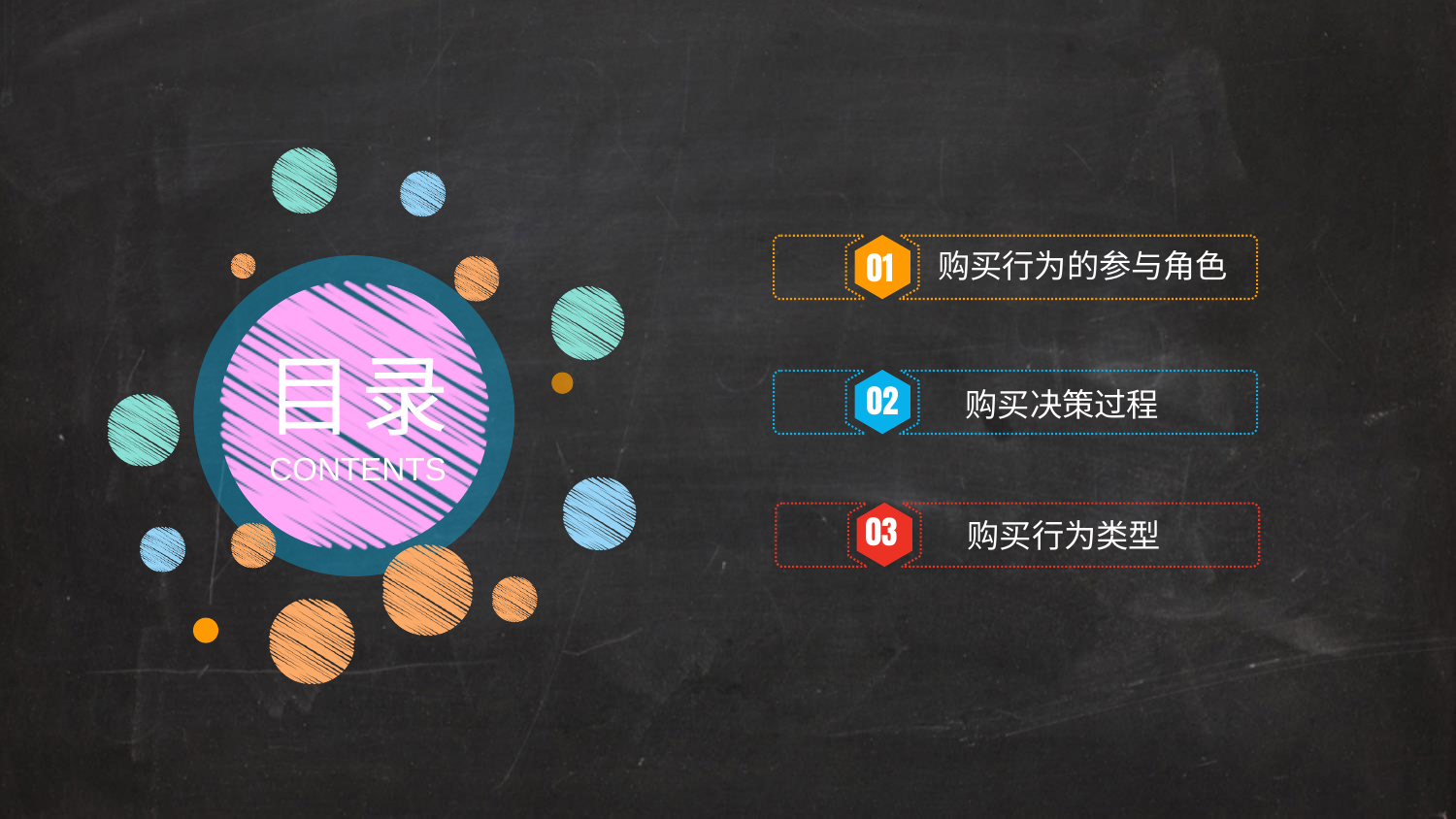

购买行为的参与角色
01

目录

购买决策过程
02

CONTENTS

购买行为类型
03